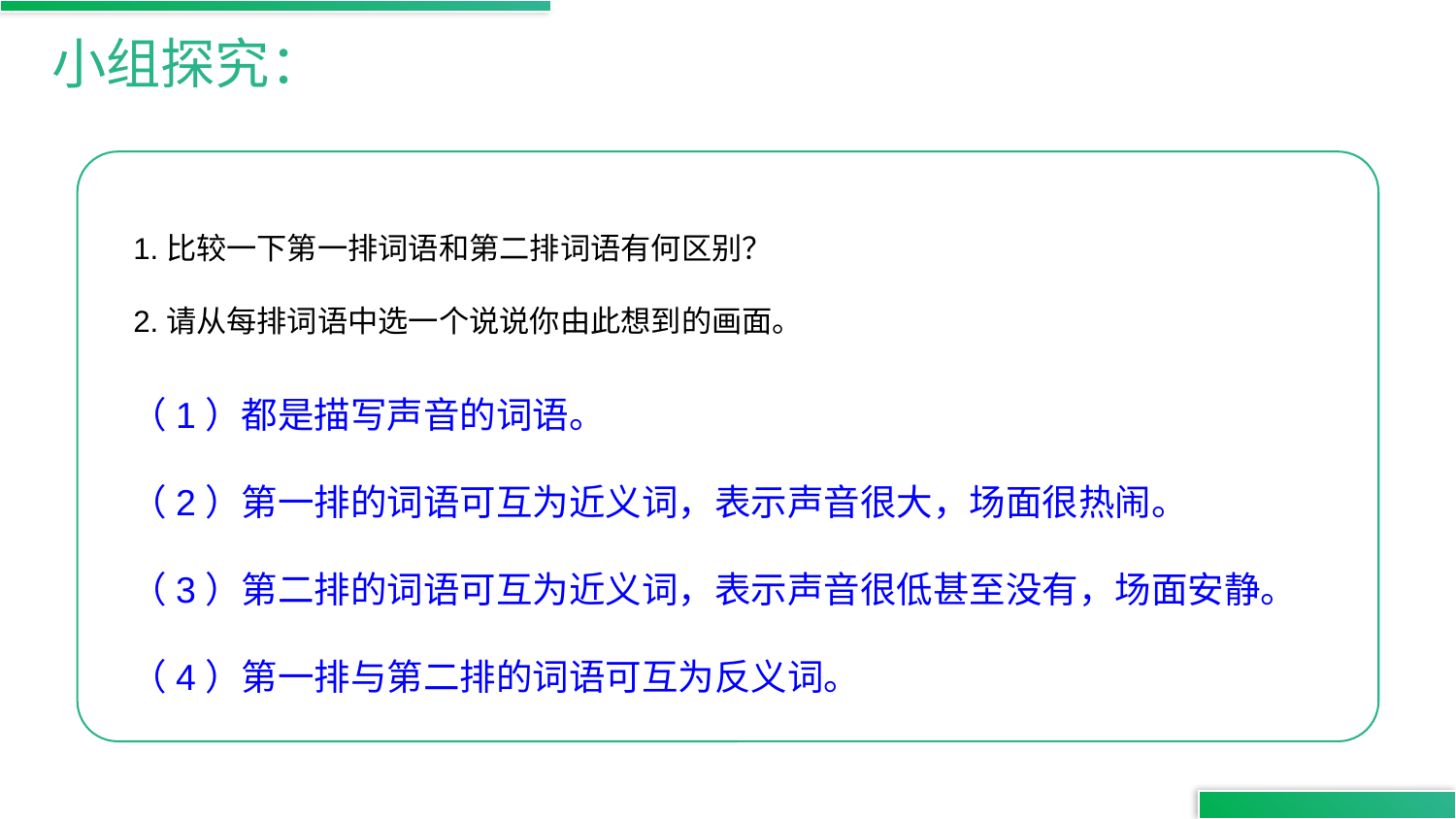

小组探究：
1.比较一下第一排词语和第二排词语有何区别？
2.请从每排词语中选一个说说你由此想到的画面。
（1）都是描写声音的词语。
（2）第一排的词语可互为近义词，表示声音很大，场面很热闹。
（3）第二排的词语可互为近义词，表示声音很低甚至没有，场面安静。
（4）第一排与第二排的词语可互为反义词。